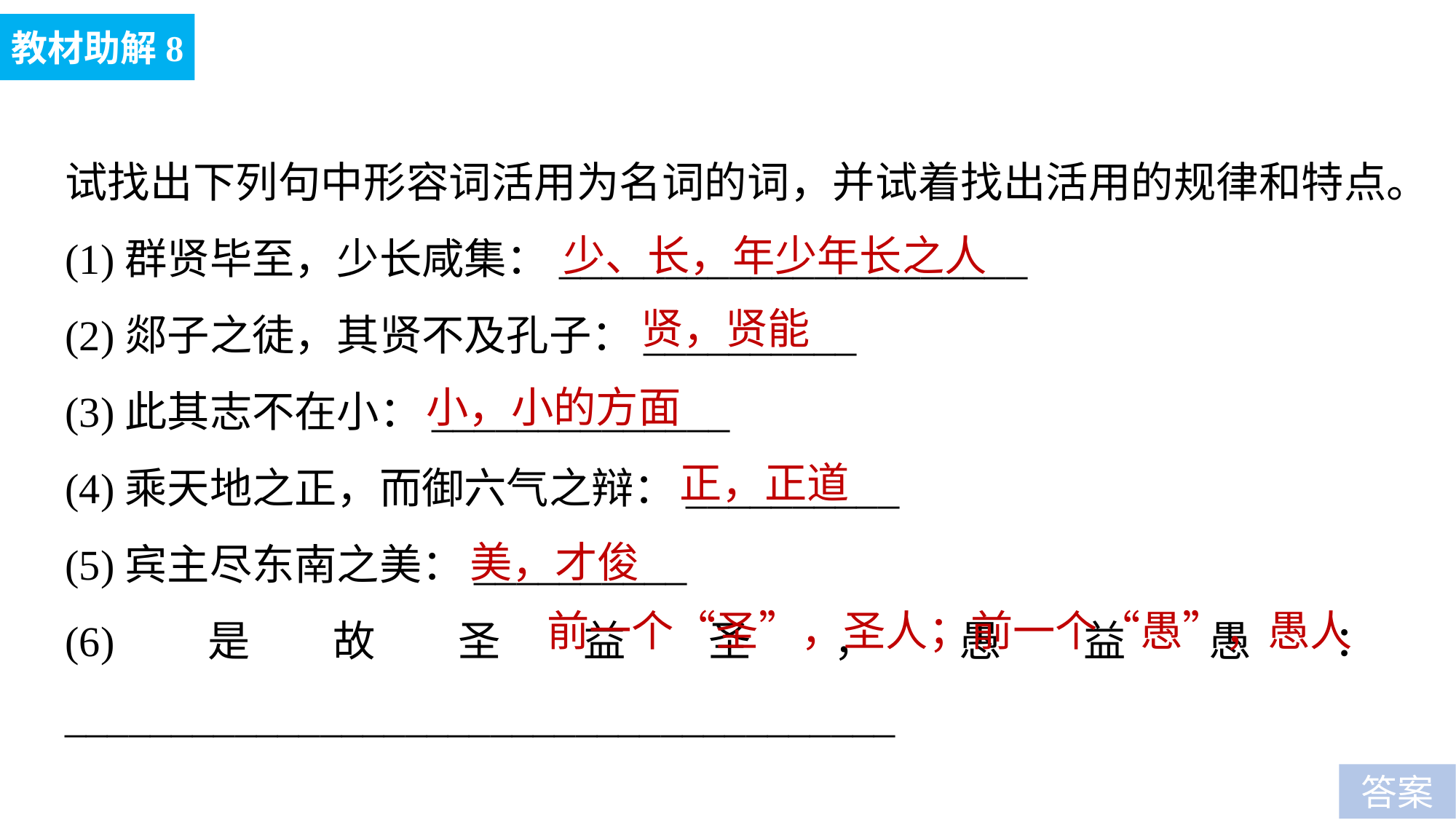

教材助解8
试找出下列句中形容词活用为名词的词，并试着找出活用的规律和特点。
(1)群贤毕至，少长咸集：______________________
(2)郯子之徒，其贤不及孔子：__________
(3)此其志不在小：______________
(4)乘天地之正，而御六气之辩：__________
(5)宾主尽东南之美：__________
(6)是故圣益圣，愚益愚：_______________________________________
少、长，年少年长之人
贤，贤能
小，小的方面
正，正道
美，才俊
前一个“圣”，圣人；前一个“愚”，愚人
答案